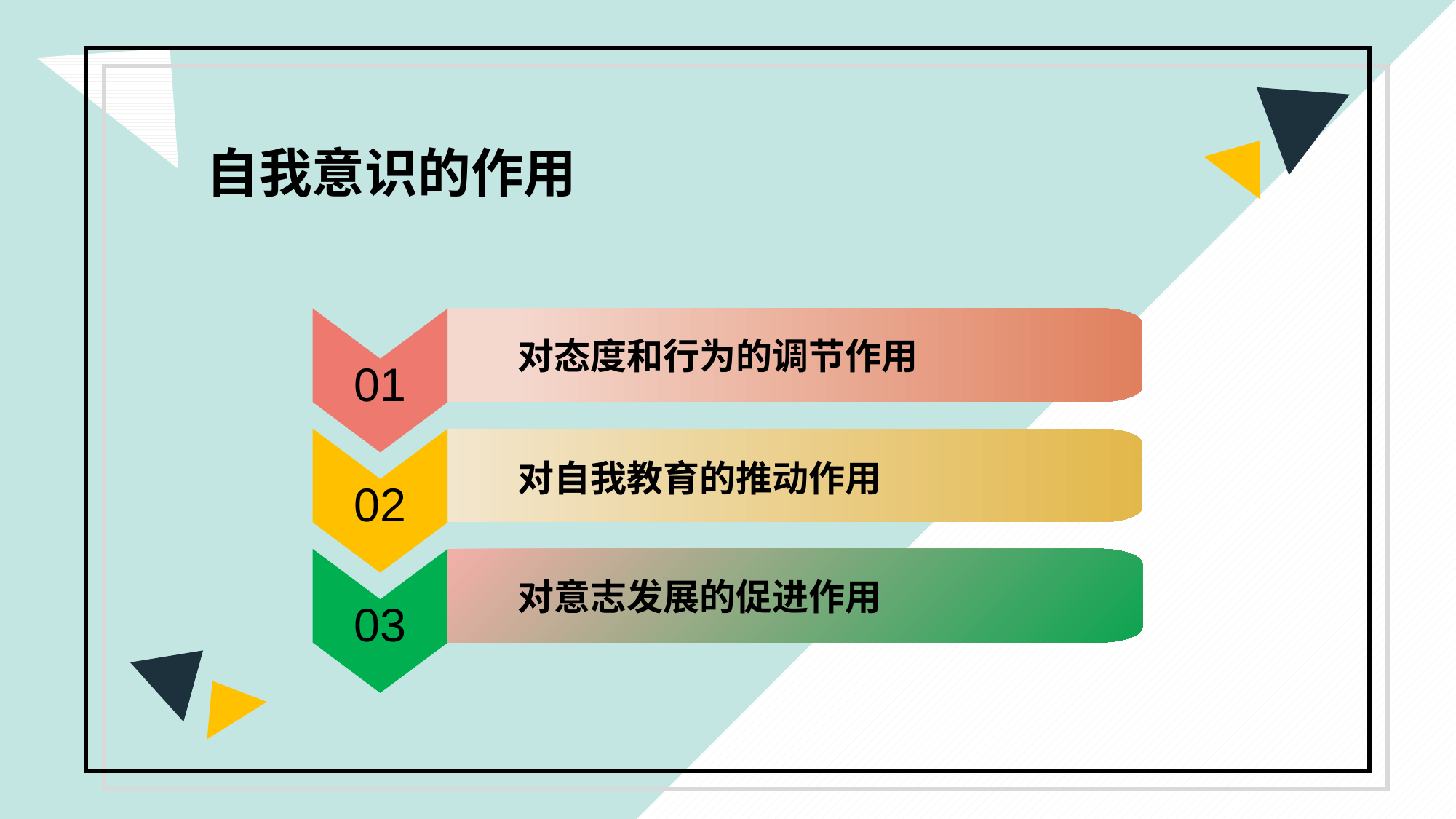

自我意识的作用

01

对态度和行为的调节作用
02

对自我教育的推动作用

03

对意志发展的促进作用